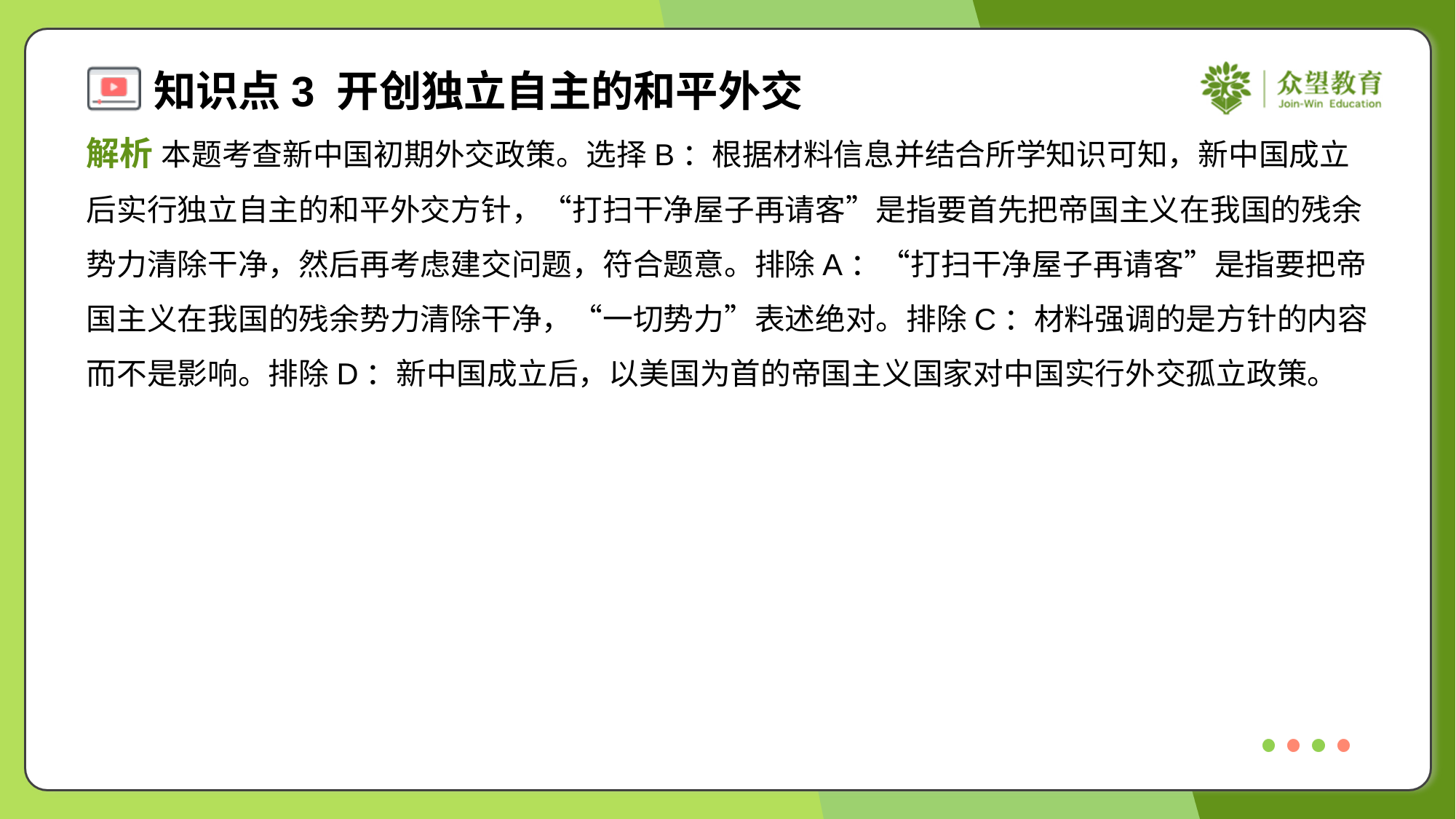

解析 本题考查新中国初期外交政策。选择B：根据材料信息并结合所学知识可知，新中国成立
后实行独立自主的和平外交方针，“打扫干净屋子再请客”是指要首先把帝国主义在我国的残余
势力清除干净，然后再考虑建交问题，符合题意。排除A：“打扫干净屋子再请客”是指要把帝
国主义在我国的残余势力清除干净，“一切势力”表述绝对。排除C：材料强调的是方针的内容
而不是影响。排除D：新中国成立后，以美国为首的帝国主义国家对中国实行外交孤立政策。